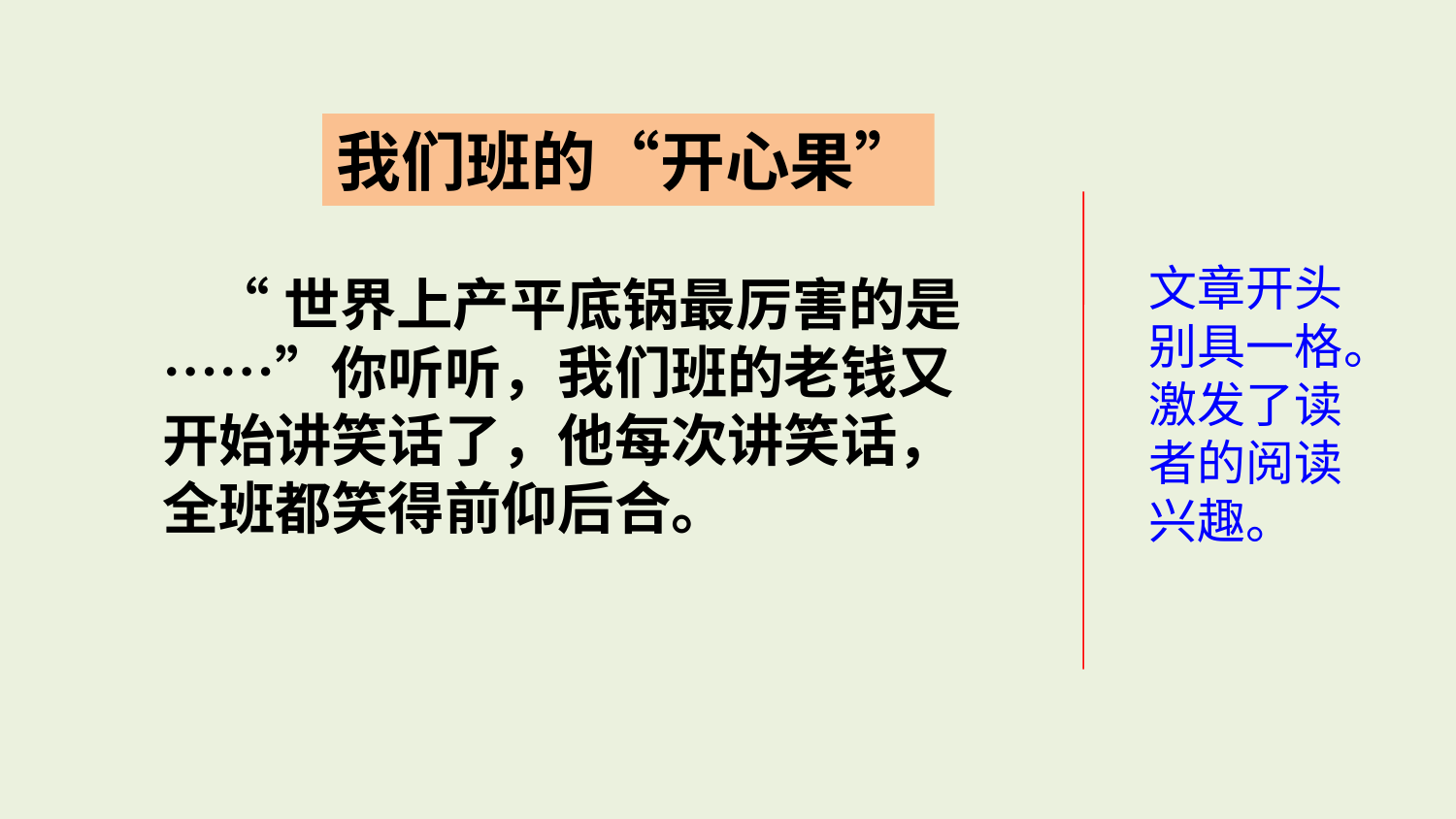

我们班的“开心果”
文章开头别具一格。激发了读者的阅读兴趣。
    “世界上产平底锅最厉害的是……”你听听，我们班的老钱又开始讲笑话了，他每次讲笑话，全班都笑得前仰后合。